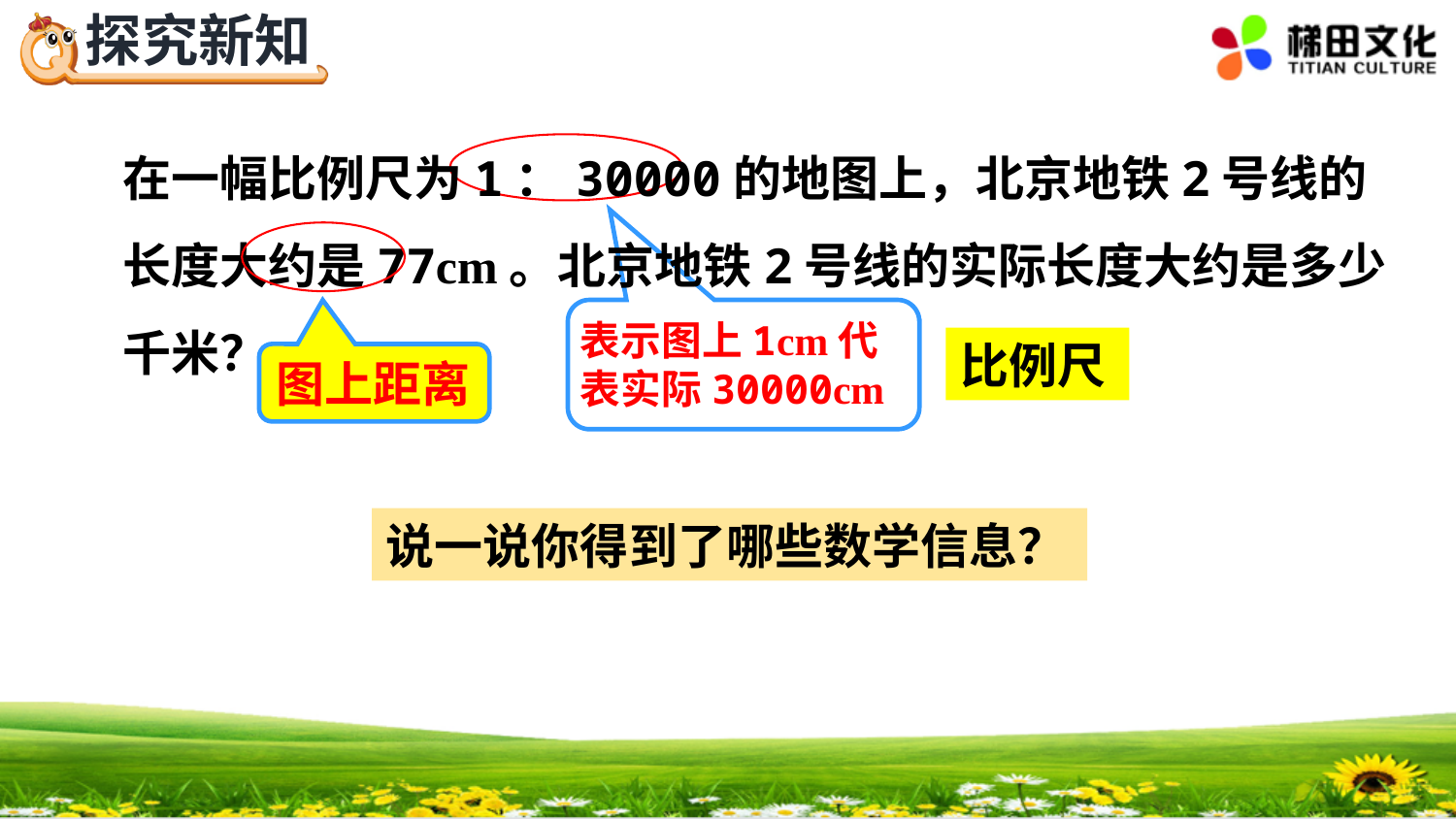

在一幅比例尺为1：30000的地图上，北京地铁2号线的长度大约是77cm。北京地铁2号线的实际长度大约是多少千米？

表示图上1cm代表实际30000cm
比例尺

图上距离
说一说你得到了哪些数学信息？